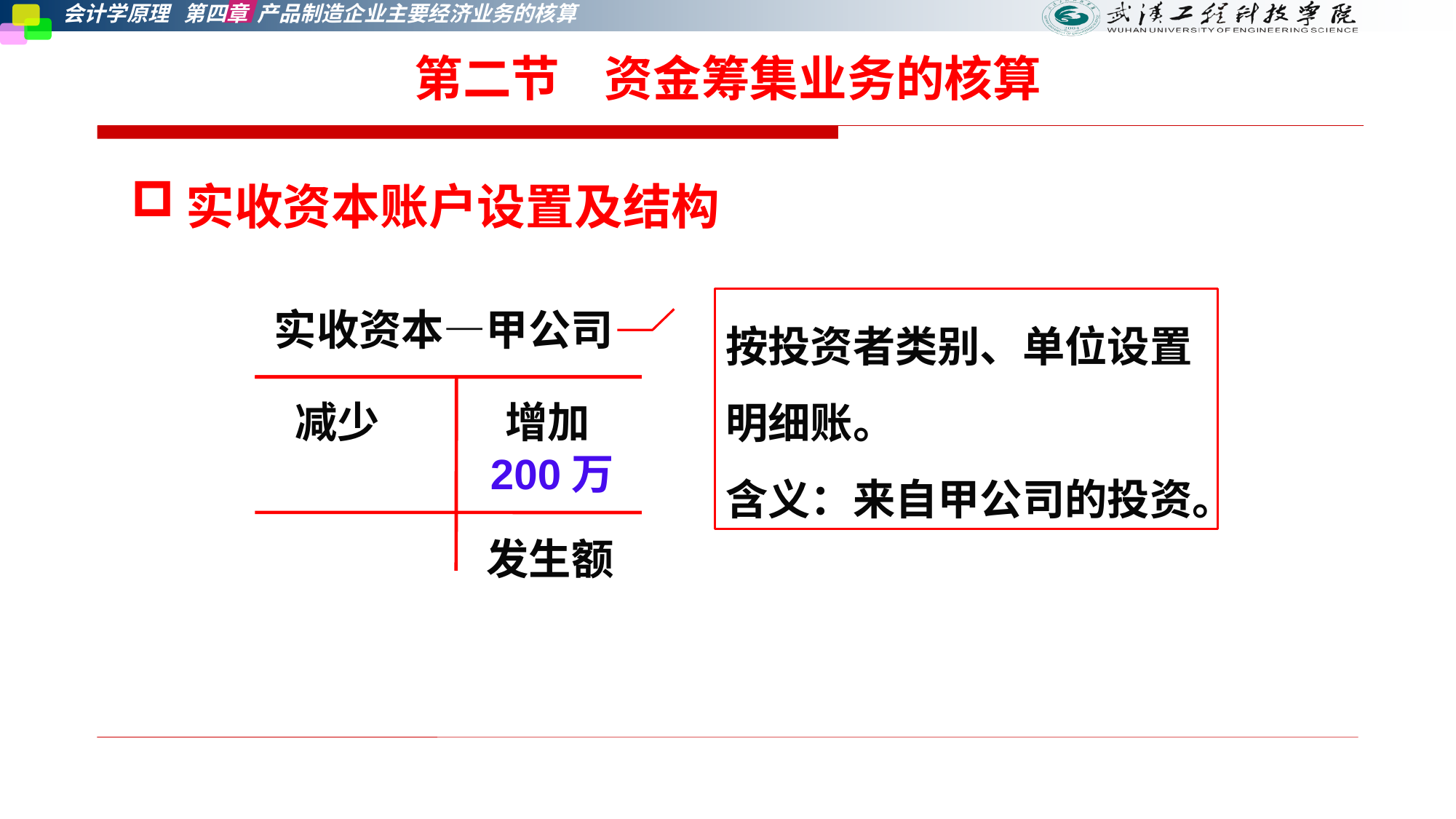

第二节    资金筹集业务的核算
实收资本账户设置及结构
按投资者类别、单位设置明细账。
含义：来自甲公司的投资。
实收资本—甲公司

减少
增加
发生额

200万